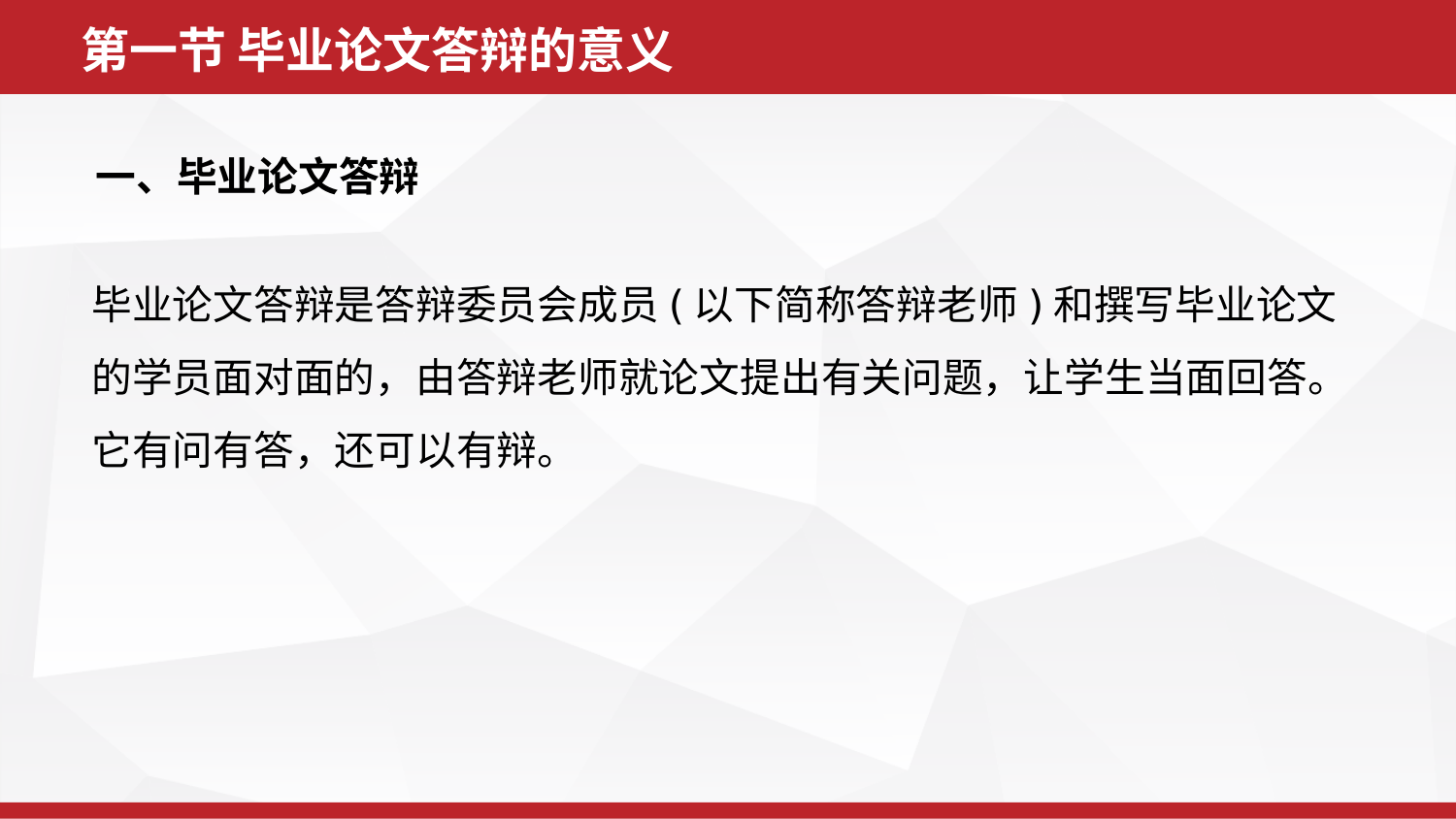

第一节 毕业论文答辩的意义
一、毕业论文答辩
毕业论文答辩是答辩委员会成员(以下简称答辩老师)和撰写毕业论文的学员面对面的，由答辩老师就论文提出有关问题，让学生当面回答。它有问有答，还可以有辩。